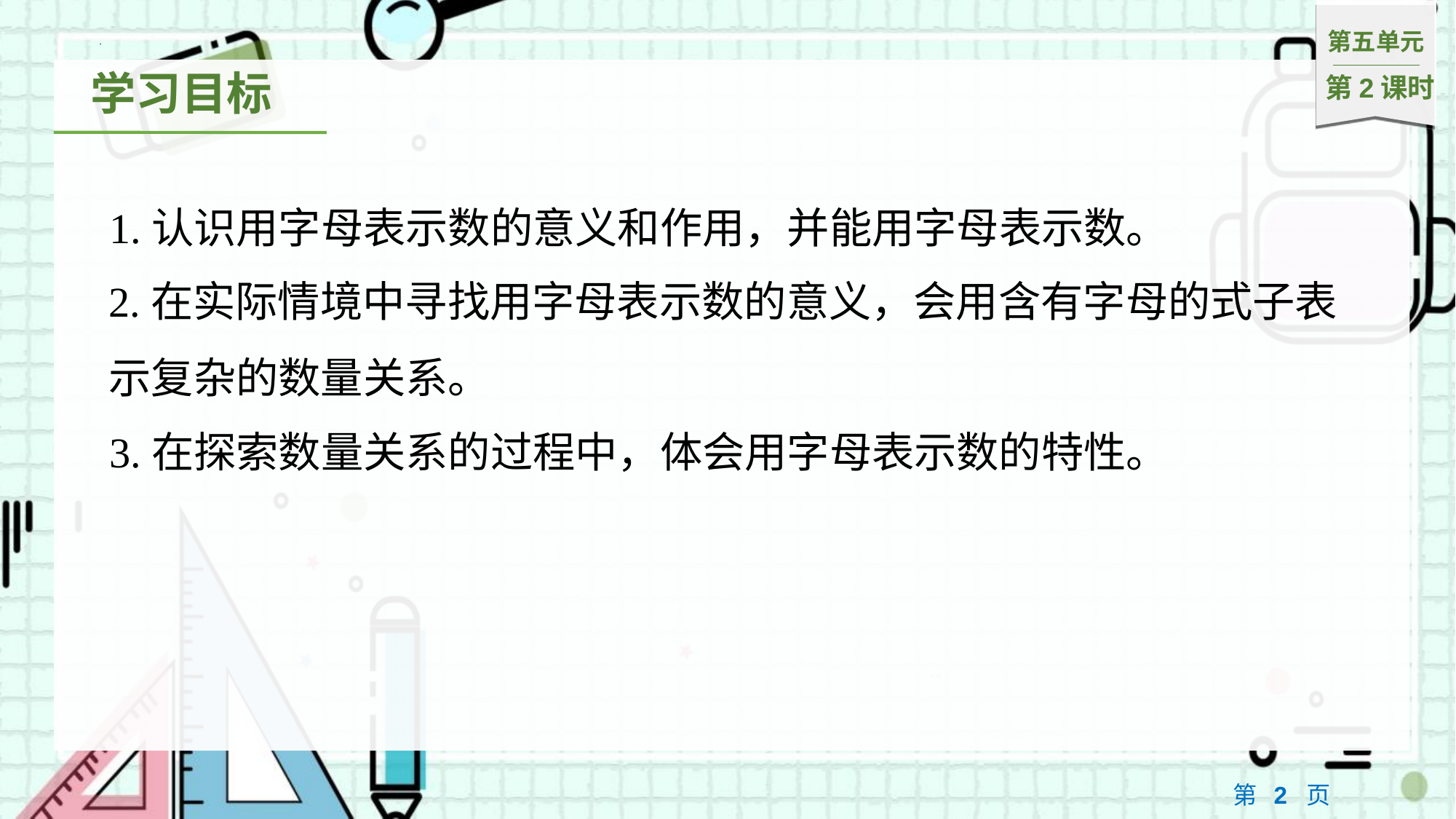

1.认识用字母表示数的意义和作用，并能用字母表示数。
2.在实际情境中寻找用字母表示数的意义，会用含有字母的式子表示复杂的数量关系。
3.在探索数量关系的过程中，体会用字母表示数的特性。